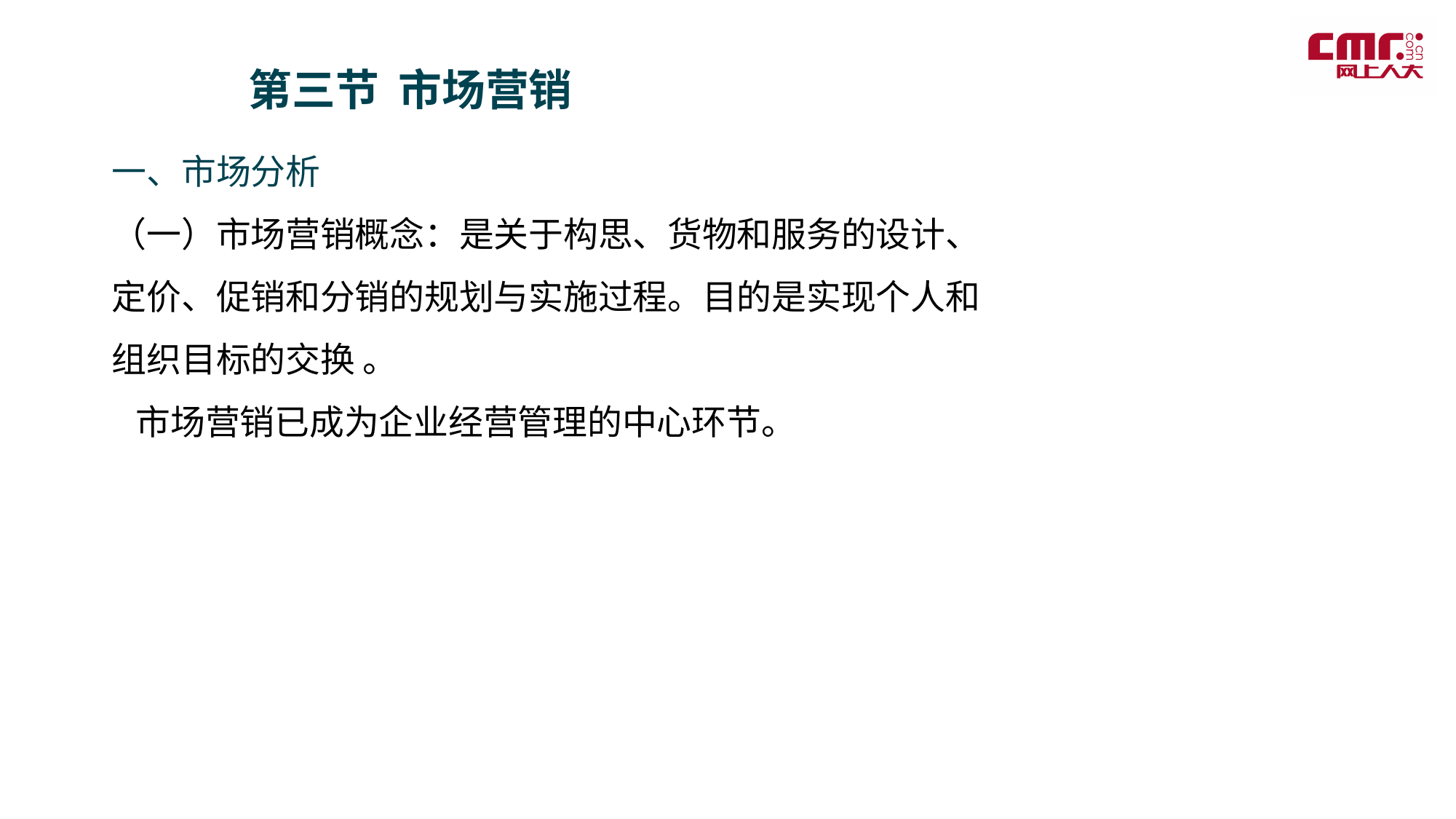

第三节  市场营销
一、市场分析
（一）市场营销概念：是关于构思、货物和服务的设计、定价、促销和分销的规划与实施过程。目的是实现个人和组织目标的交换 。
  市场营销已成为企业经营管理的中心环节。